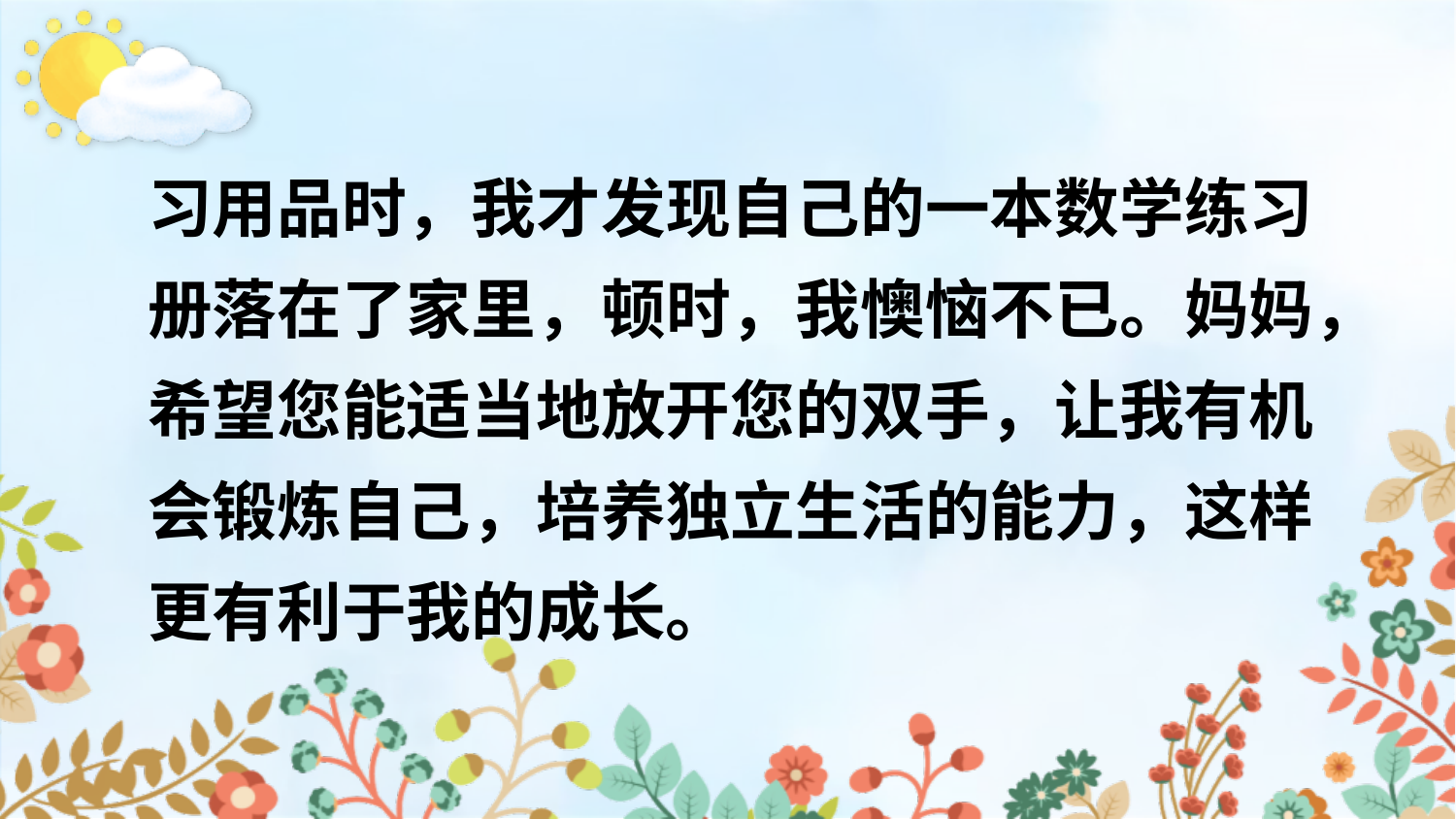

习用品时，我才发现自己的一本数学练习册落在了家里，顿时，我懊恼不已。妈妈，希望您能适当地放开您的双手，让我有机会锻炼自己，培养独立生活的能力，这样更有利于我的成长。